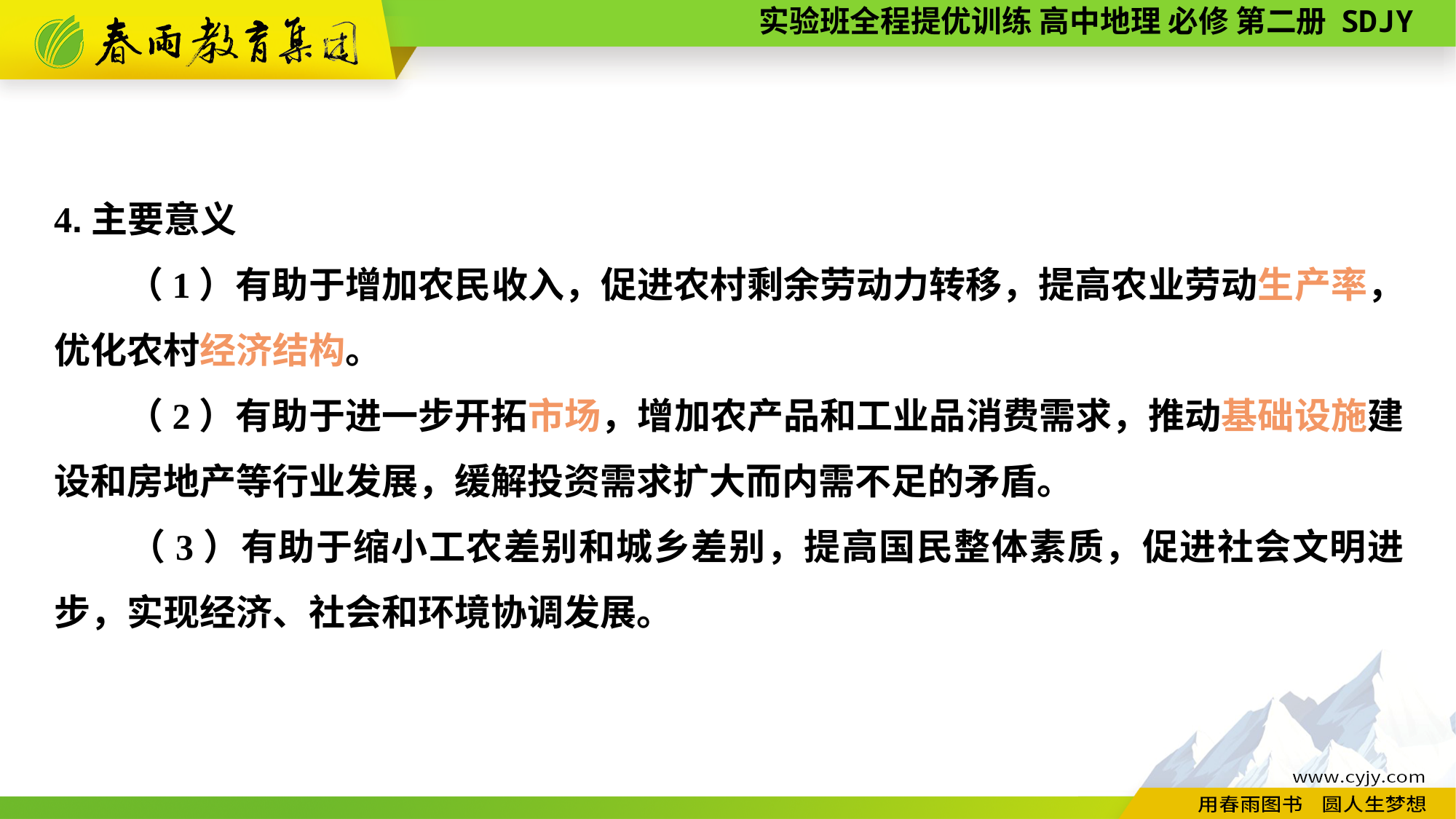

4.主要意义
　　（1）有助于增加农民收入，促进农村剩余劳动力转移，提高农业劳动生产率，优化农村经济结构。
　　（2）有助于进一步开拓市场，增加农产品和工业品消费需求，推动基础设施建设和房地产等行业发展，缓解投资需求扩大而内需不足的矛盾。
　　（3）有助于缩小工农差别和城乡差别，提高国民整体素质，促进社会文明进步，实现经济、社会和环境协调发展。